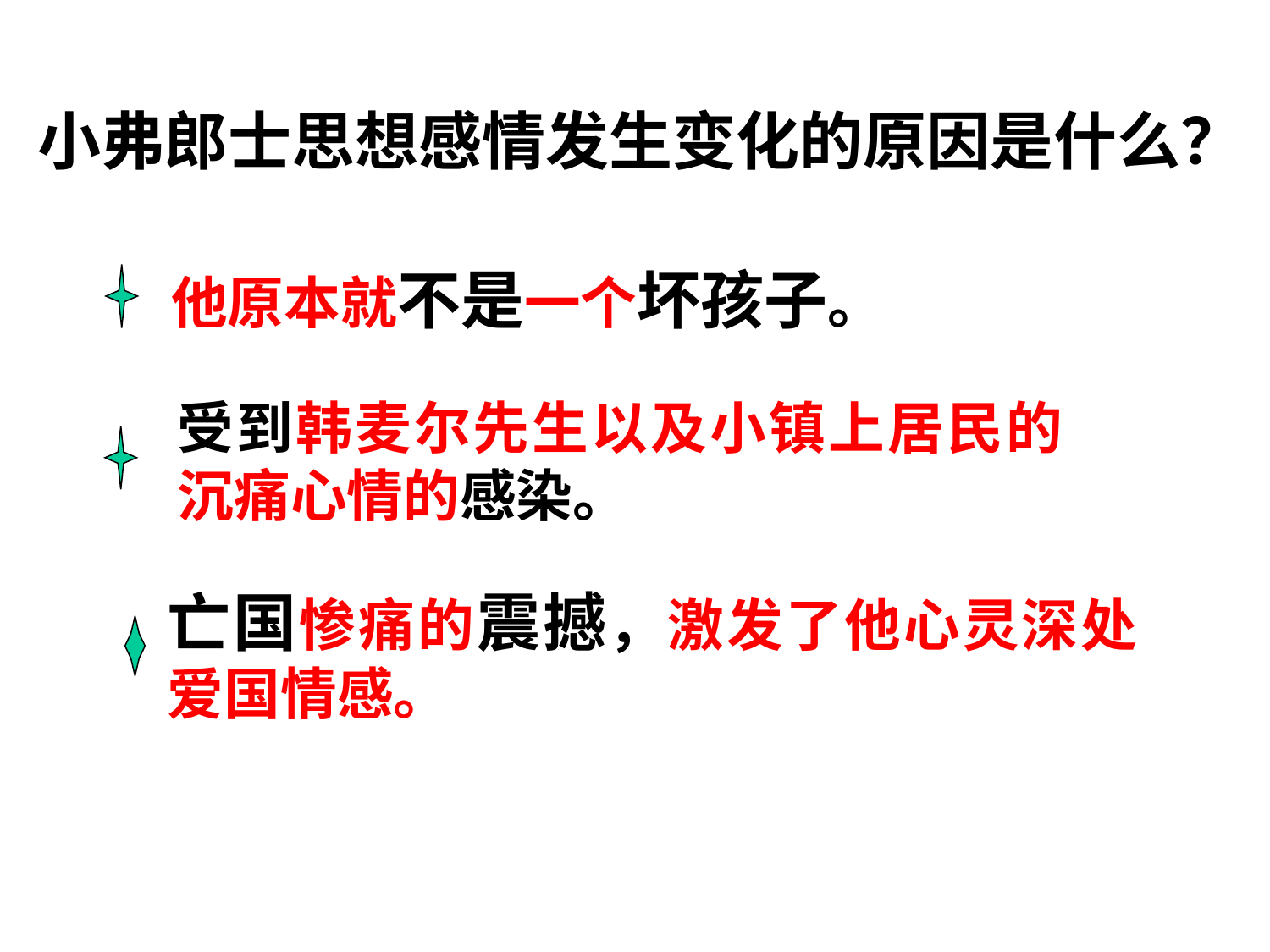

小弗郎士思想感情发生变化的原因是什么？
他原本就不是一个坏孩子。

受到韩麦尔先生以及小镇上居民的沉痛心情的感染。

亡国惨痛的震撼，激发了他心灵深处爱国情感。